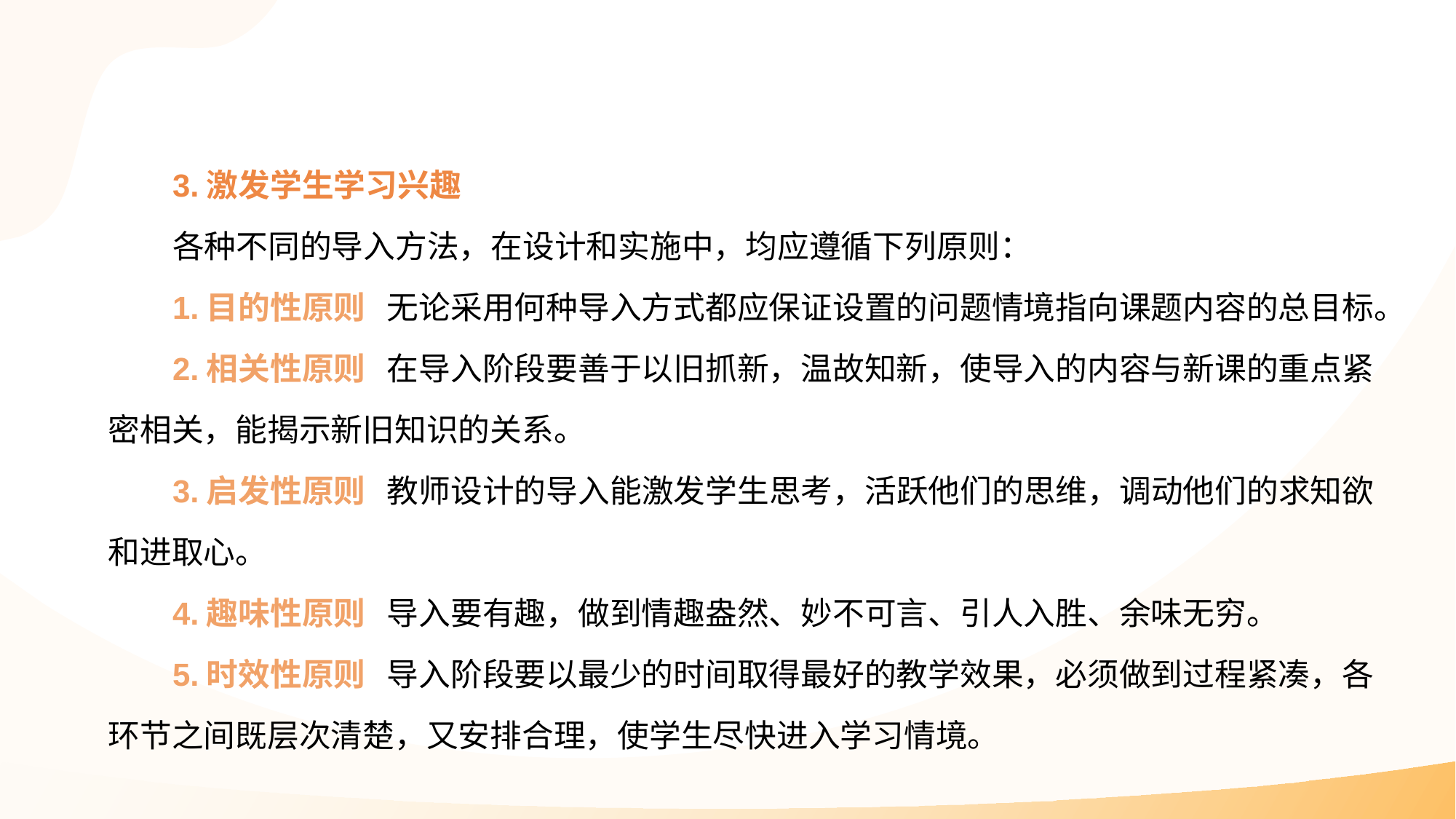

3.激发学生学习兴趣
各种不同的导入方法，在设计和实施中，均应遵循下列原则：
1.目的性原则   无论采用何种导入方式都应保证设置的问题情境指向课题内容的总目标。
2.相关性原则   在导入阶段要善于以旧抓新，温故知新，使导入的内容与新课的重点紧密相关，能揭示新旧知识的关系。
3.启发性原则   教师设计的导入能激发学生思考，活跃他们的思维，调动他们的求知欲和进取心。
4.趣味性原则   导入要有趣，做到情趣盎然、妙不可言、引人入胜、余味无穷。
5.时效性原则   导入阶段要以最少的时间取得最好的教学效果，必须做到过程紧凑，各环节之间既层次清楚，又安排合理，使学生尽快进入学习情境。